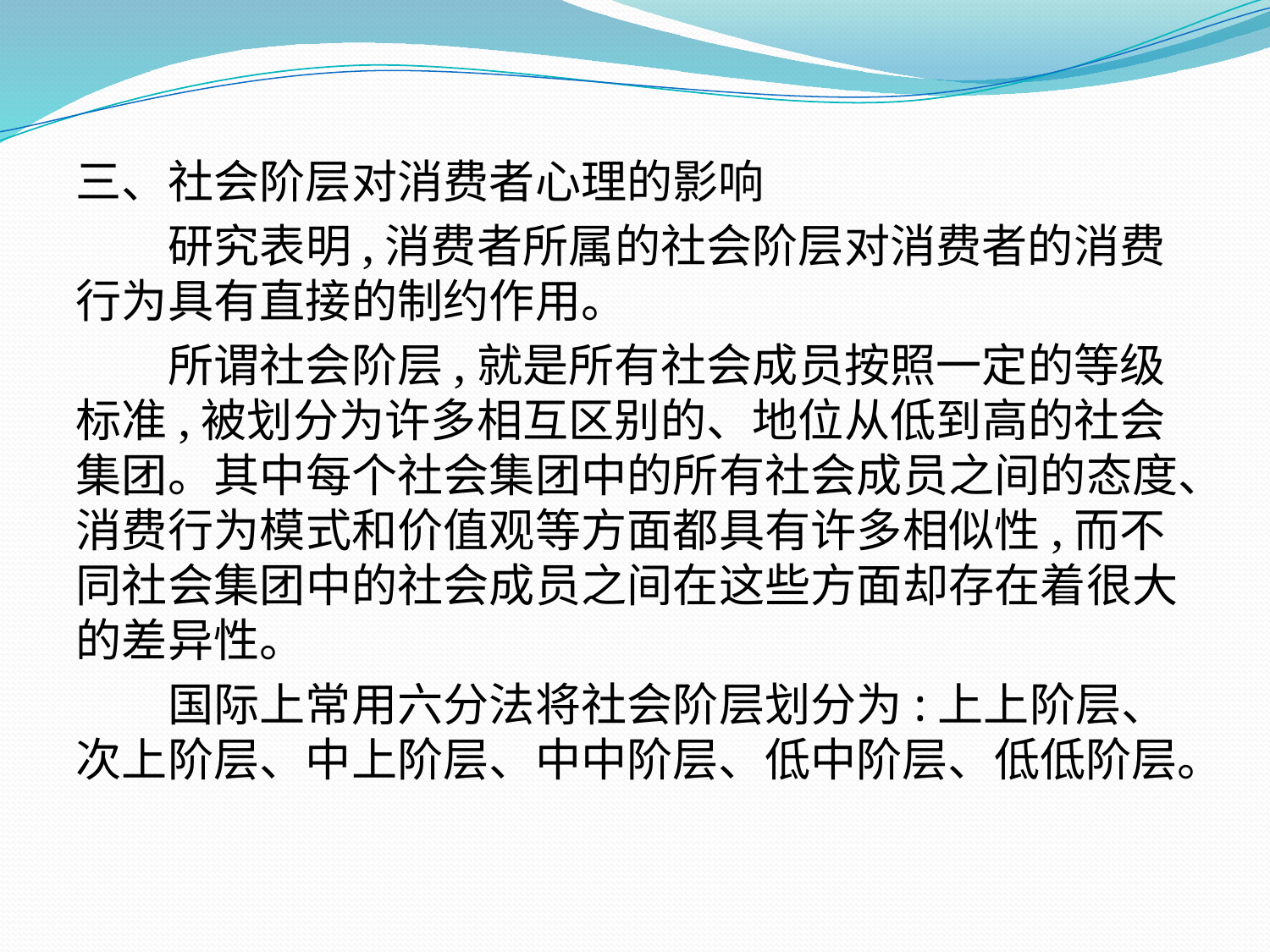

三、社会阶层对消费者心理的影响
　　研究表明,消费者所属的社会阶层对消费者的消费行为具有直接的制约作用。
　　所谓社会阶层,就是所有社会成员按照一定的等级标准,被划分为许多相互区别的、地位从低到高的社会集团。其中每个社会集团中的所有社会成员之间的态度、消费行为模式和价值观等方面都具有许多相似性,而不同社会集团中的社会成员之间在这些方面却存在着很大的差异性。
　　国际上常用六分法将社会阶层划分为:上上阶层、次上阶层、中上阶层、中中阶层、低中阶层、低低阶层。